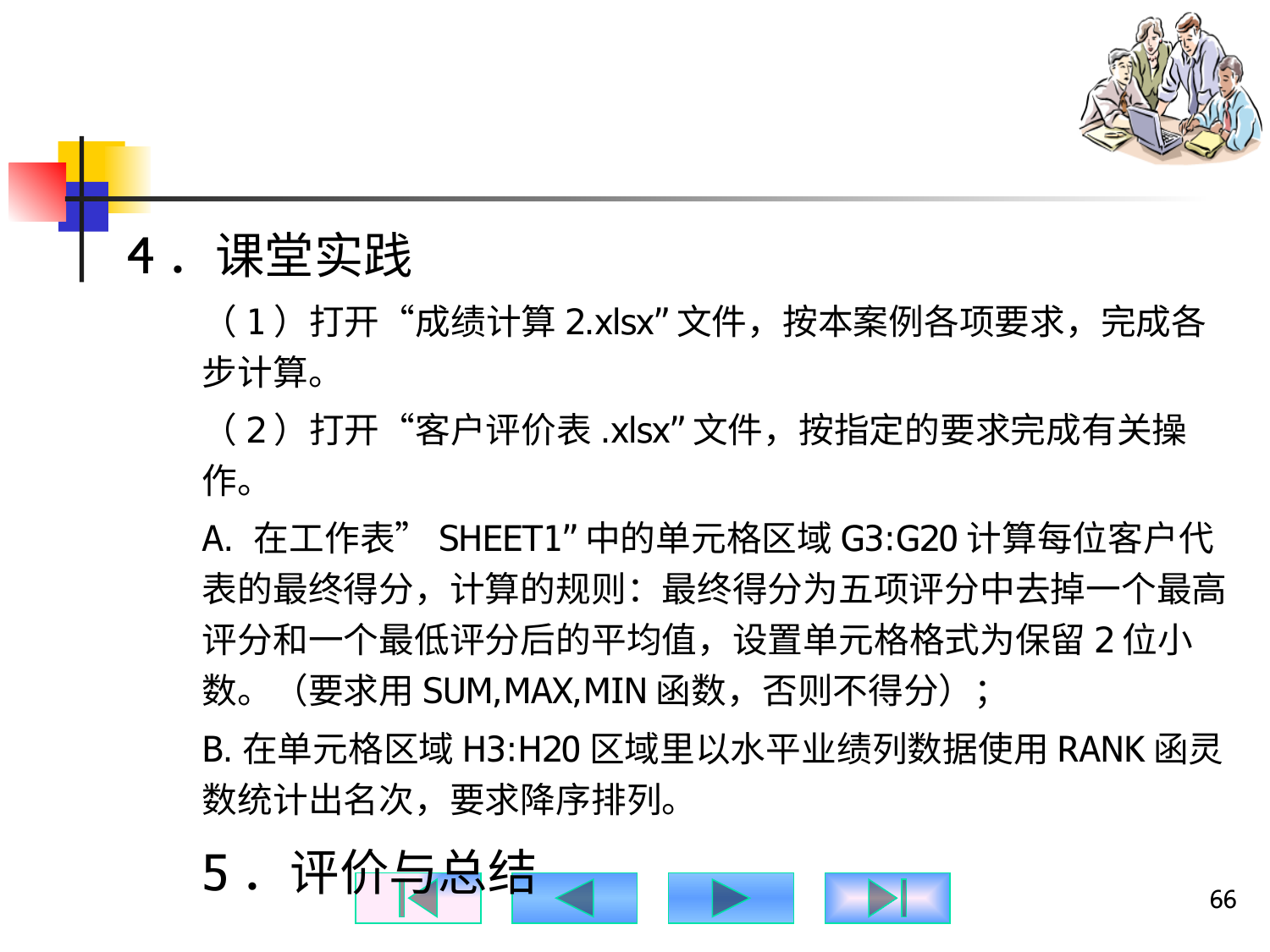

#
4．课堂实践
（1）打开“成绩计算2.xlsx”文件，按本案例各项要求，完成各步计算。
（2）打开“客户评价表.xlsx”文件，按指定的要求完成有关操作。
A. 在工作表”SHEET1”中的单元格区域G3:G20计算每位客户代表的最终得分，计算的规则：最终得分为五项评分中去掉一个最高评分和一个最低评分后的平均值，设置单元格格式为保留2位小数。（要求用SUM,MAX,MIN函数，否则不得分）；
B.在单元格区域H3:H20区域里以水平业绩列数据使用RANK函灵数统计出名次，要求降序排列。
5．评价与总结

66